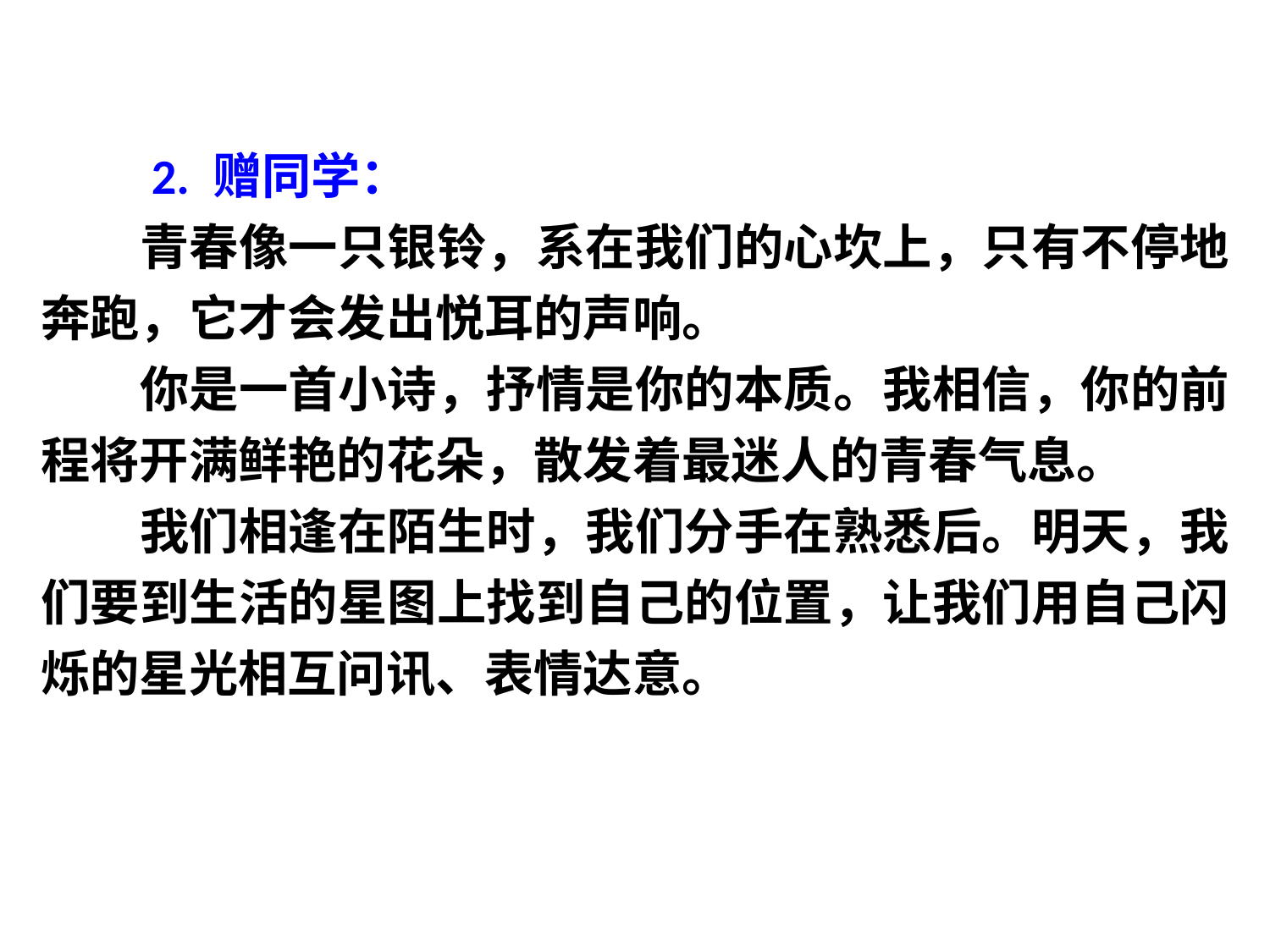

2. 赠同学：
　　青春像一只银铃，系在我们的心坎上，只有不停地奔跑，它才会发出悦耳的声响。
　　你是一首小诗，抒情是你的本质。我相信，你的前程将开满鲜艳的花朵，散发着最迷人的青春气息。
　　我们相逢在陌生时，我们分手在熟悉后。明天，我们要到生活的星图上找到自己的位置，让我们用自己闪烁的星光相互问讯、表情达意。